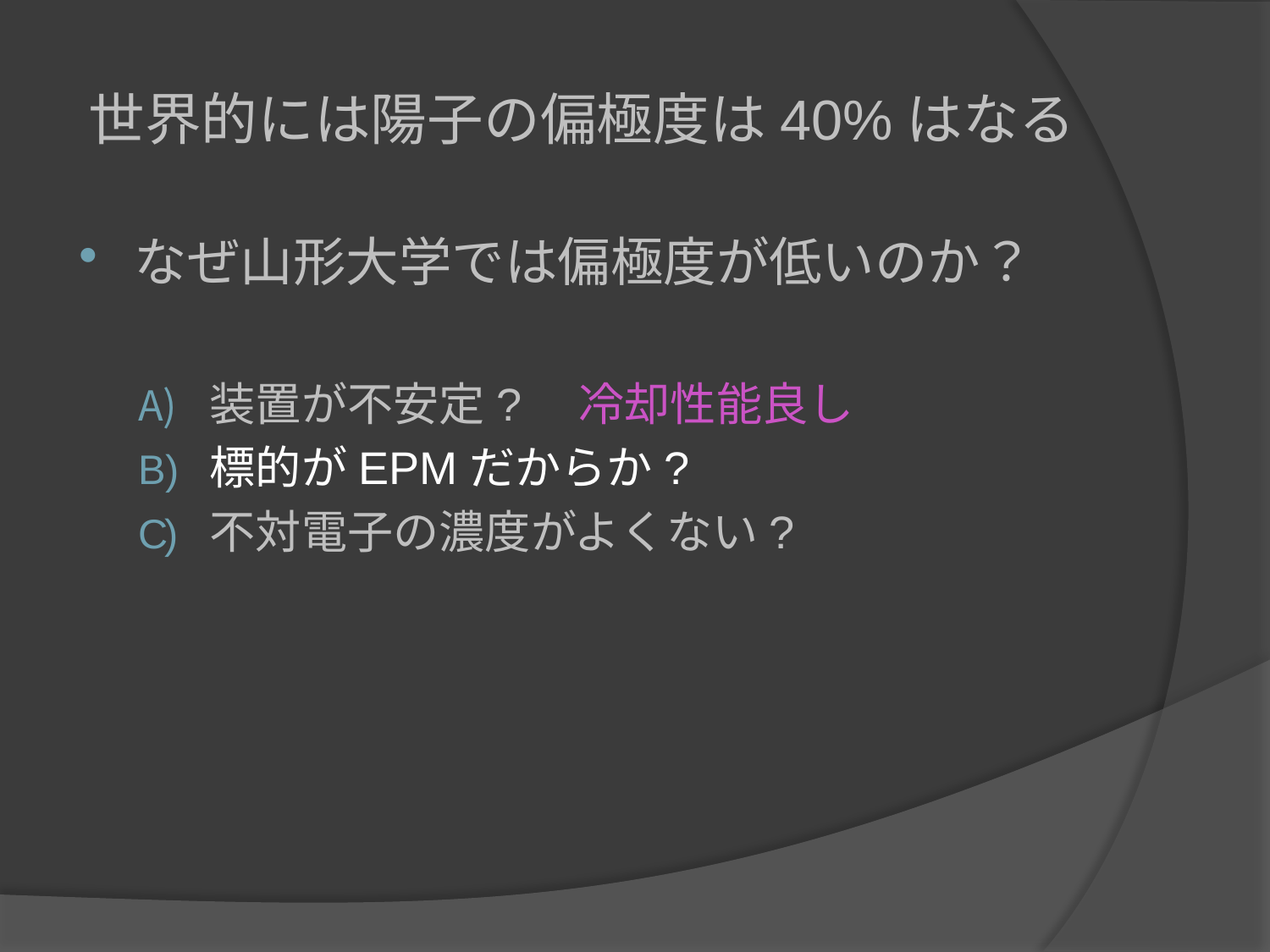

# 世界的には陽子の偏極度は40%はなる
なぜ山形大学では偏極度が低いのか？

装置が不安定?　冷却性能良し
標的がEPMだからか?
不対電子の濃度がよくない?